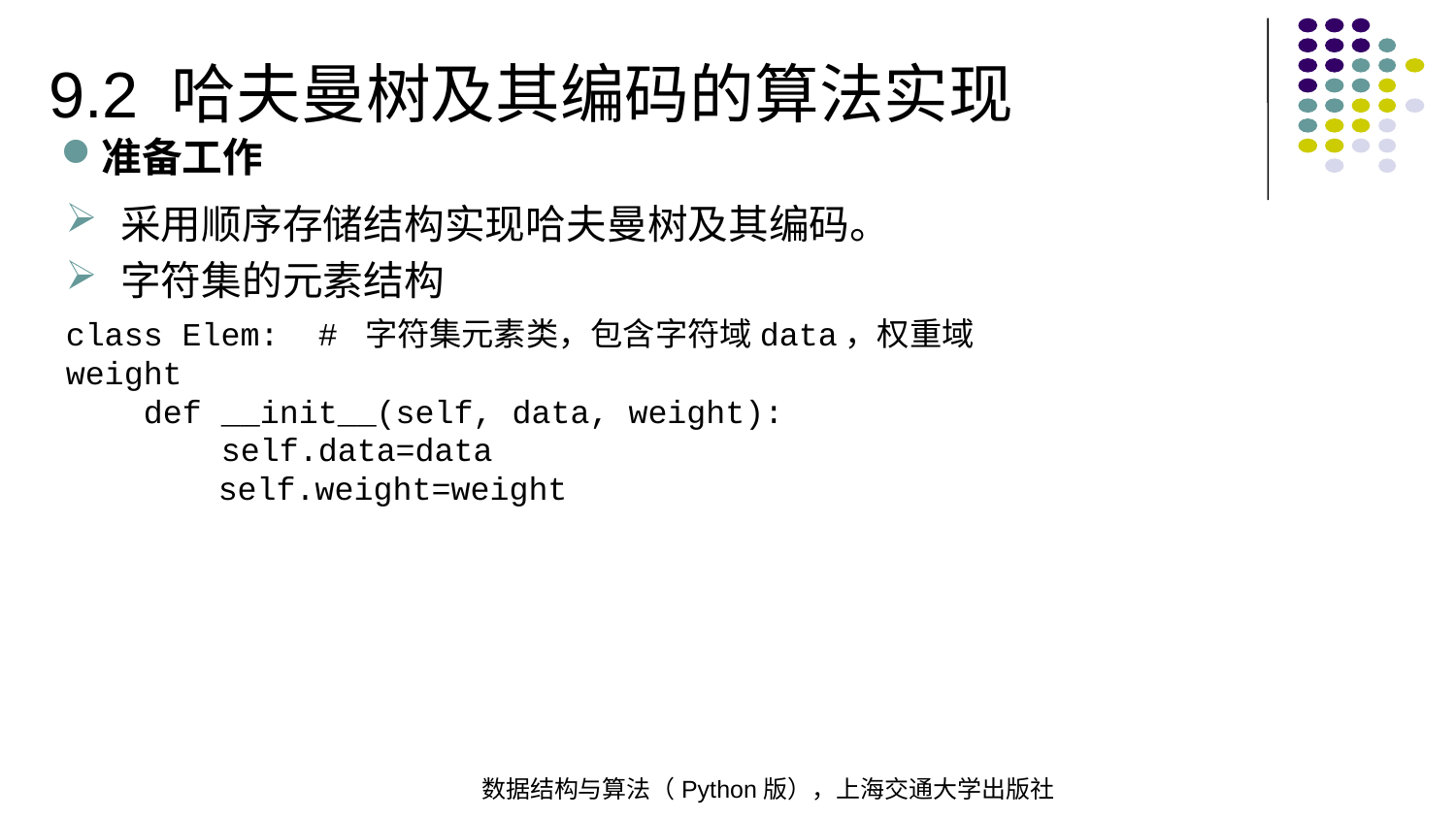

9.2 哈夫曼树及其编码的算法实现
准备工作
采用顺序存储结构实现哈夫曼树及其编码。
字符集的元素结构
class Elem:  # 字符集元素类，包含字符域data，权重域weight
    def __init__(self, data, weight):
        self.data=data
                   self.weight=weight